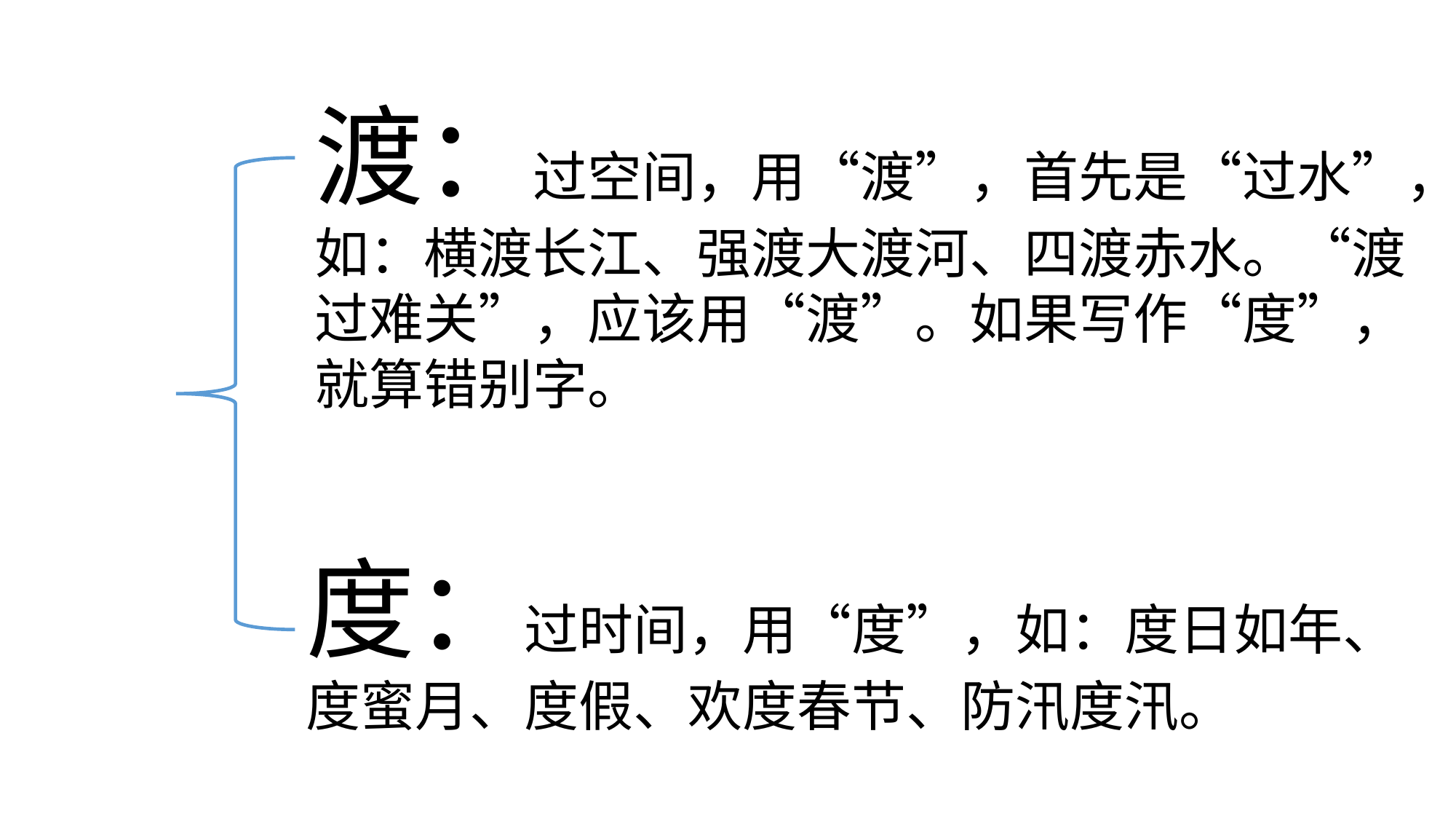

渡：过空间，用“渡”，首先是“过水”，如：横渡长江、强渡大渡河、四渡赤水。“渡过难关”，应该用“渡”。如果写作“度”，就算错别字。

度：过时间，用“度”，如：度日如年、度蜜月、度假、欢度春节、防汛度汛。